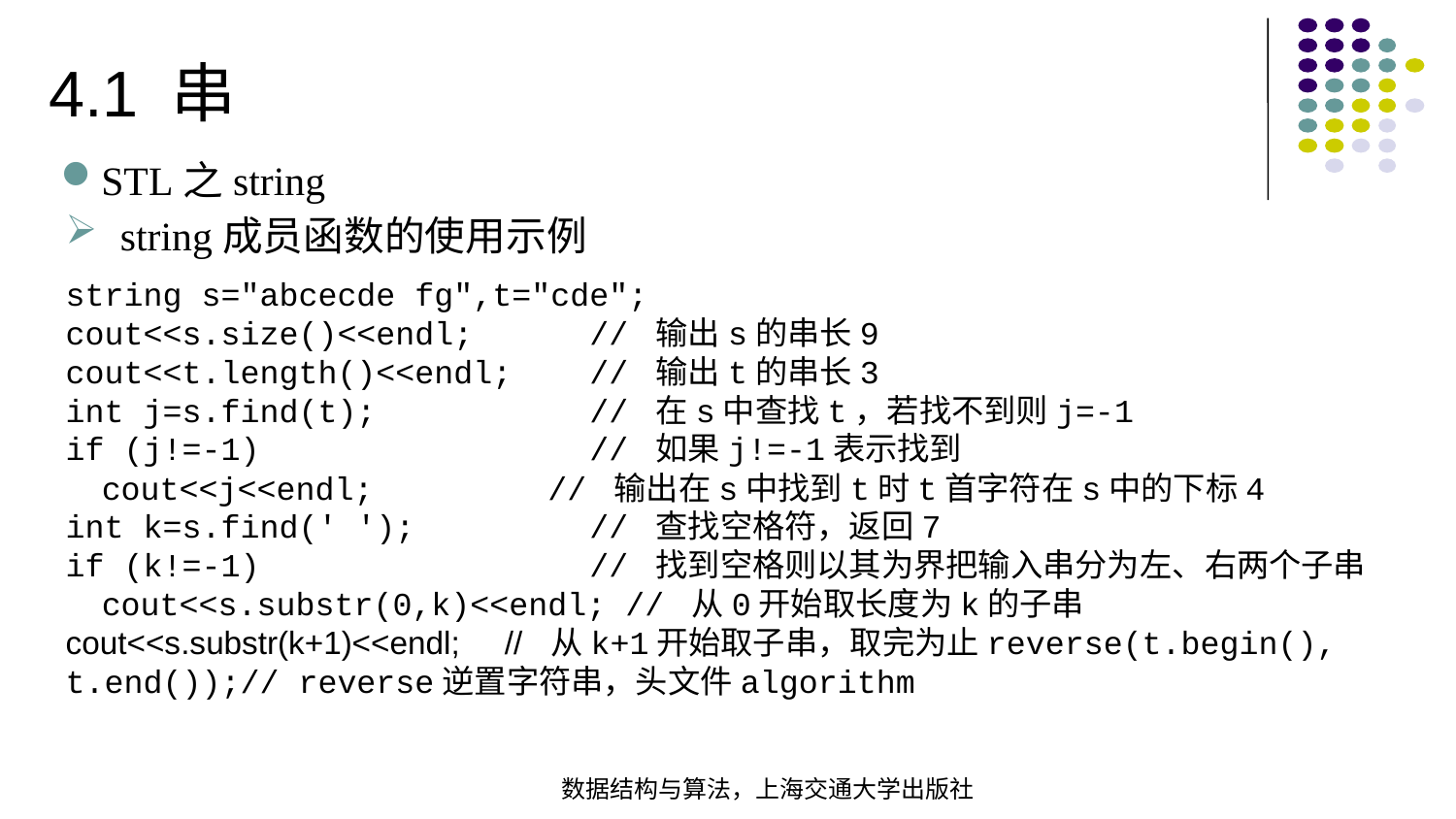

4.1 串
STL之string
string成员函数的使用示例
string s="abcecde fg",t="cde";cout<<s.size()<<endl;      // 输出s的串长9cout<<t.length()<<endl;    // 输出t的串长3int j=s.find(t);           // 在s中查找t，若找不到则j=-1if (j!=-1)                 // 如果j!=-1表示找到    cout<<j<<endl;         // 输出在s中找到t时t首字符在s中的下标4int k=s.find(' ');         // 查找空格符，返回7if (k!=-1)                 // 找到空格则以其为界把输入串分为左、右两个子串    cout<<s.substr(0,k)<<endl; // 从0开始取长度为k的子串cout<<s.substr(k+1)<<endl;     // 从k+1开始取子串，取完为止reverse(t.begin(), t.end());// reverse逆置字符串，头文件algorithm